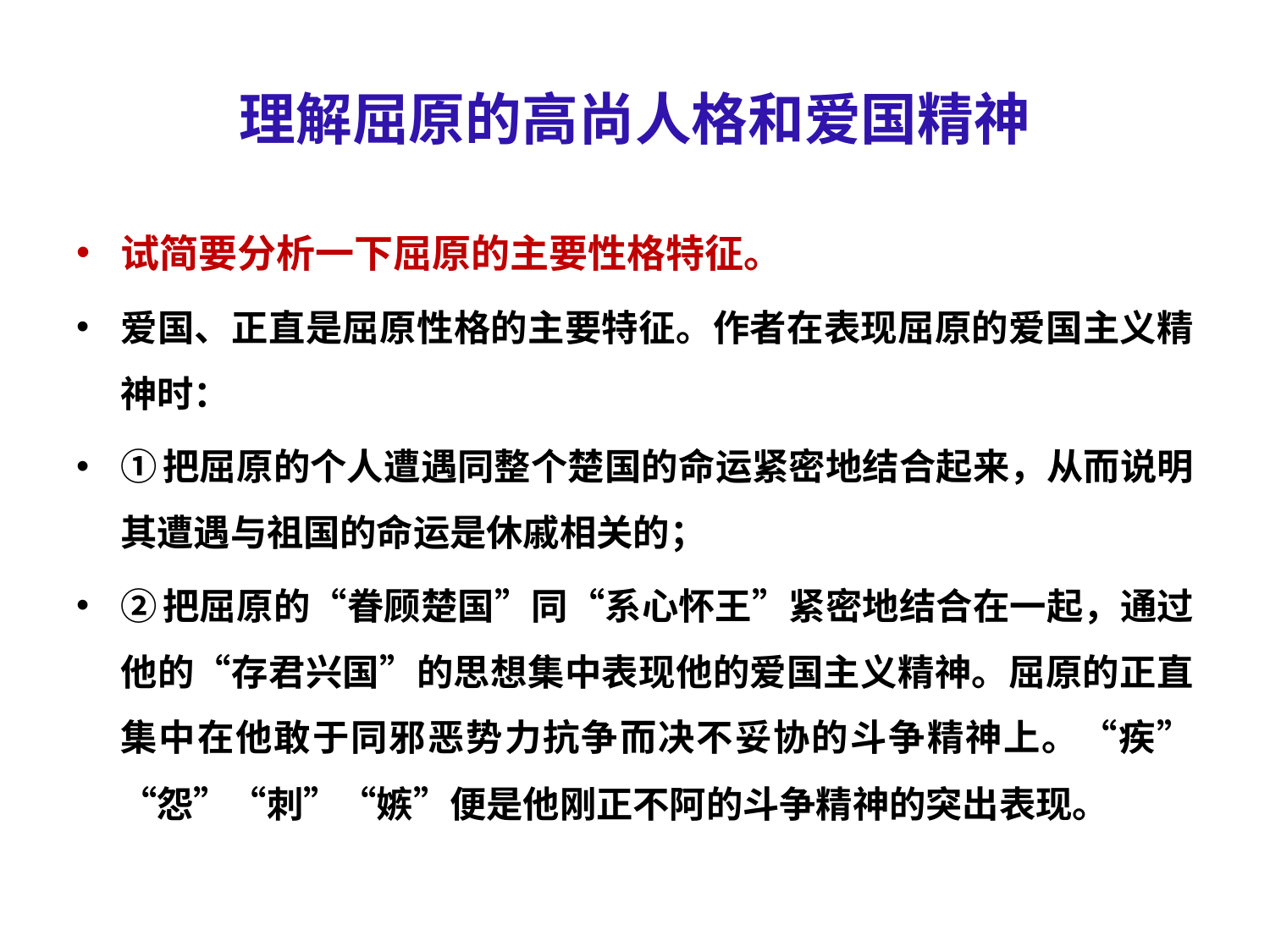

# 理解屈原的高尚人格和爱国精神
试简要分析一下屈原的主要性格特征。
爱国、正直是屈原性格的主要特征。作者在表现屈原的爱国主义精神时：
①把屈原的个人遭遇同整个楚国的命运紧密地结合起来，从而说明其遭遇与祖国的命运是休戚相关的；
②把屈原的“眷顾楚国”同“系心怀王”紧密地结合在一起，通过他的“存君兴国”的思想集中表现他的爱国主义精神。屈原的正直集中在他敢于同邪恶势力抗争而决不妥协的斗争精神上。“疾”“怨”“刺”“嫉”便是他刚正不阿的斗争精神的突出表现。